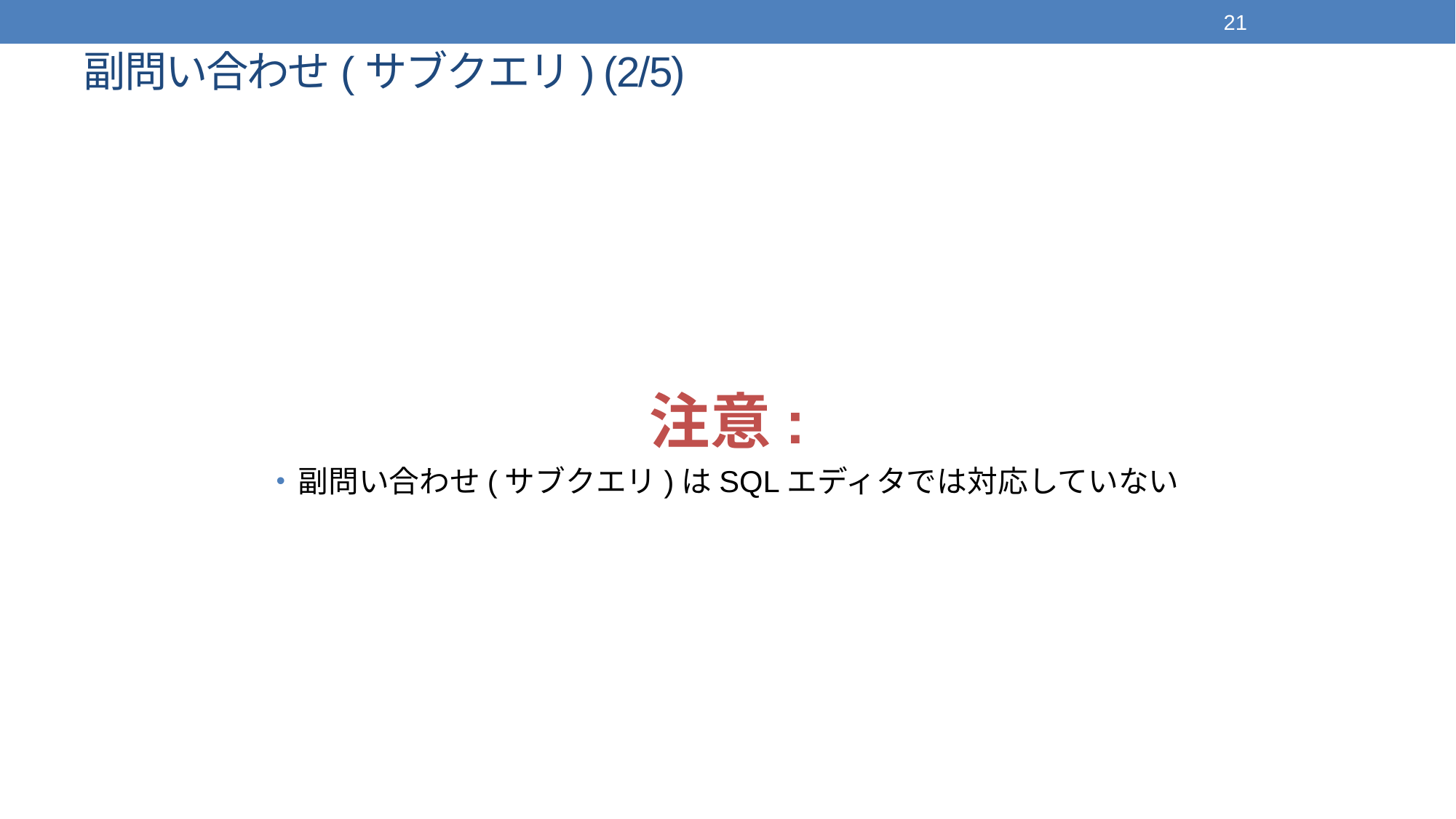

21
# 副問い合わせ(サブクエリ) (2/5)
注意:
副問い合わせ(サブクエリ)はSQLエディタでは対応していない